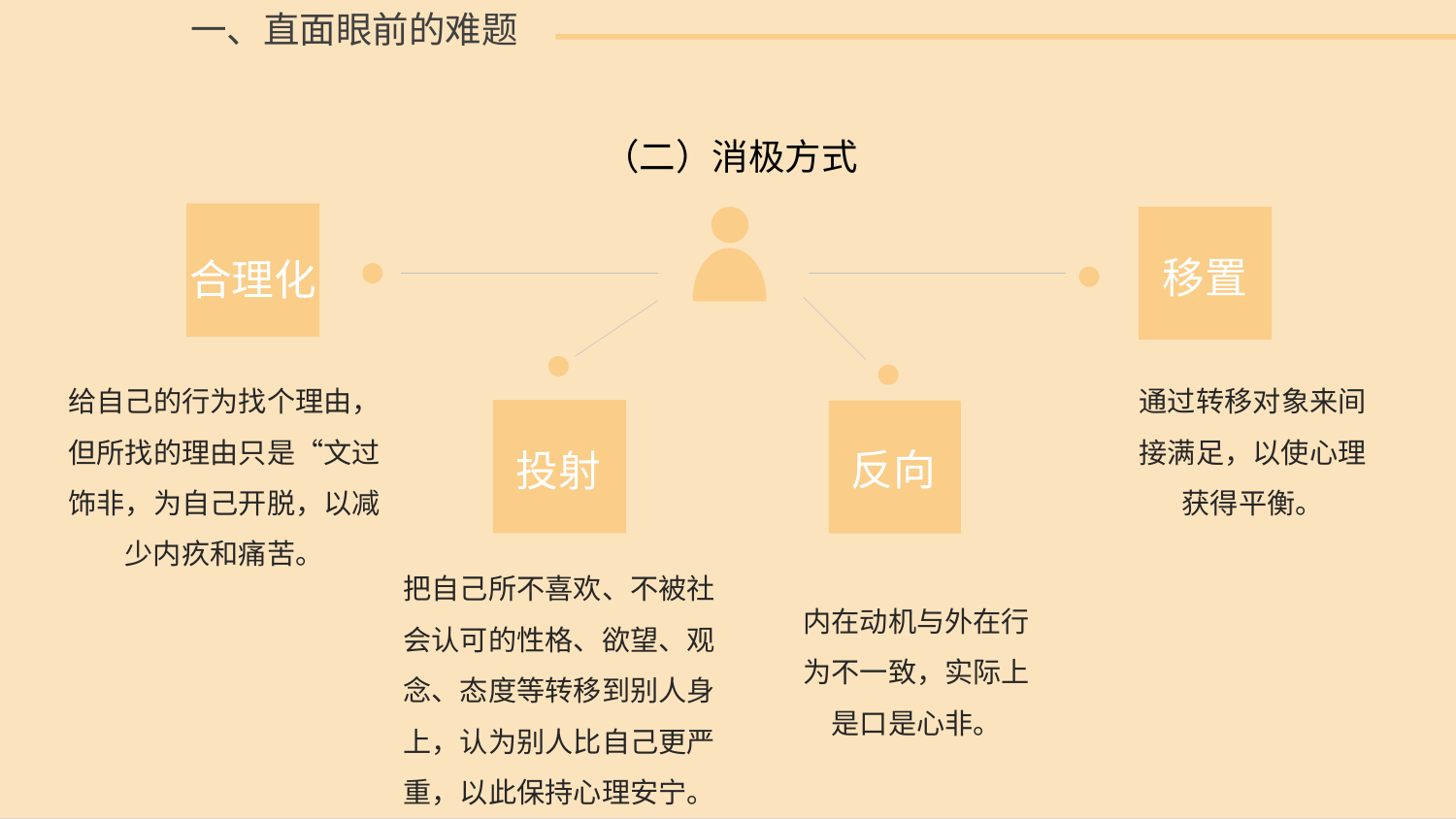

一、直面眼前的难题

（二）消极方式

移置
合理化

给自己的行为找个理由，但所找的理由只是“文过饰非，为自己开脱，以减少内疚和痛苦。
通过转移对象来间接满足，以使心理获得平衡。

反向
投射
把自己所不喜欢、不被社会认可的性格、欲望、观念、态度等转移到别人身上，认为别人比自己更严重，以此保持心理安宁。
内在动机与外在行为不一致，实际上是口是心非。